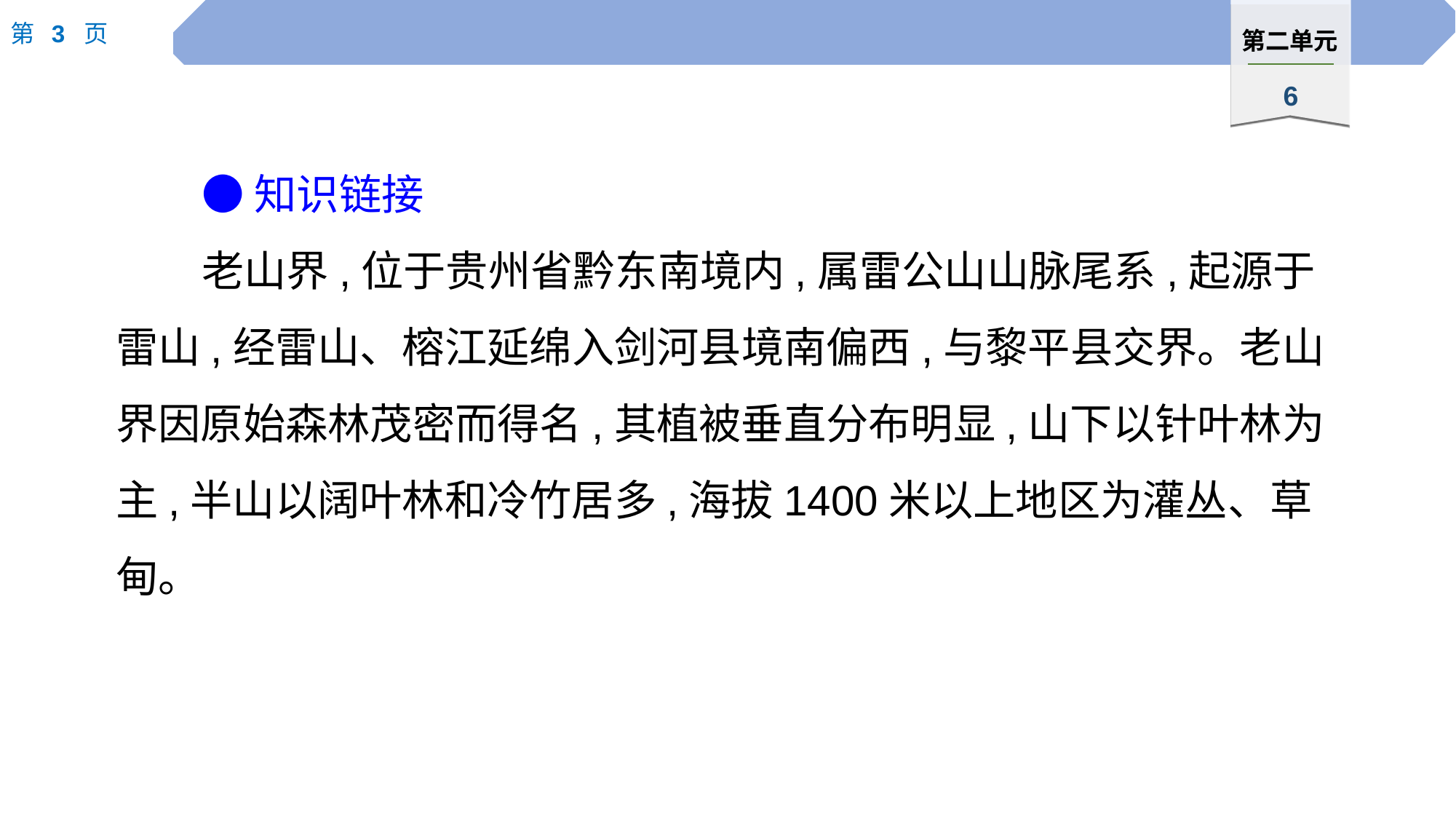

●知识链接
老山界,位于贵州省黔东南境内,属雷公山山脉尾系,起源于雷山,经雷山、榕江延绵入剑河县境南偏西,与黎平县交界。老山界因原始森林茂密而得名,其植被垂直分布明显,山下以针叶林为主,半山以阔叶林和冷竹居多,海拔1400米以上地区为灌丛、草甸。